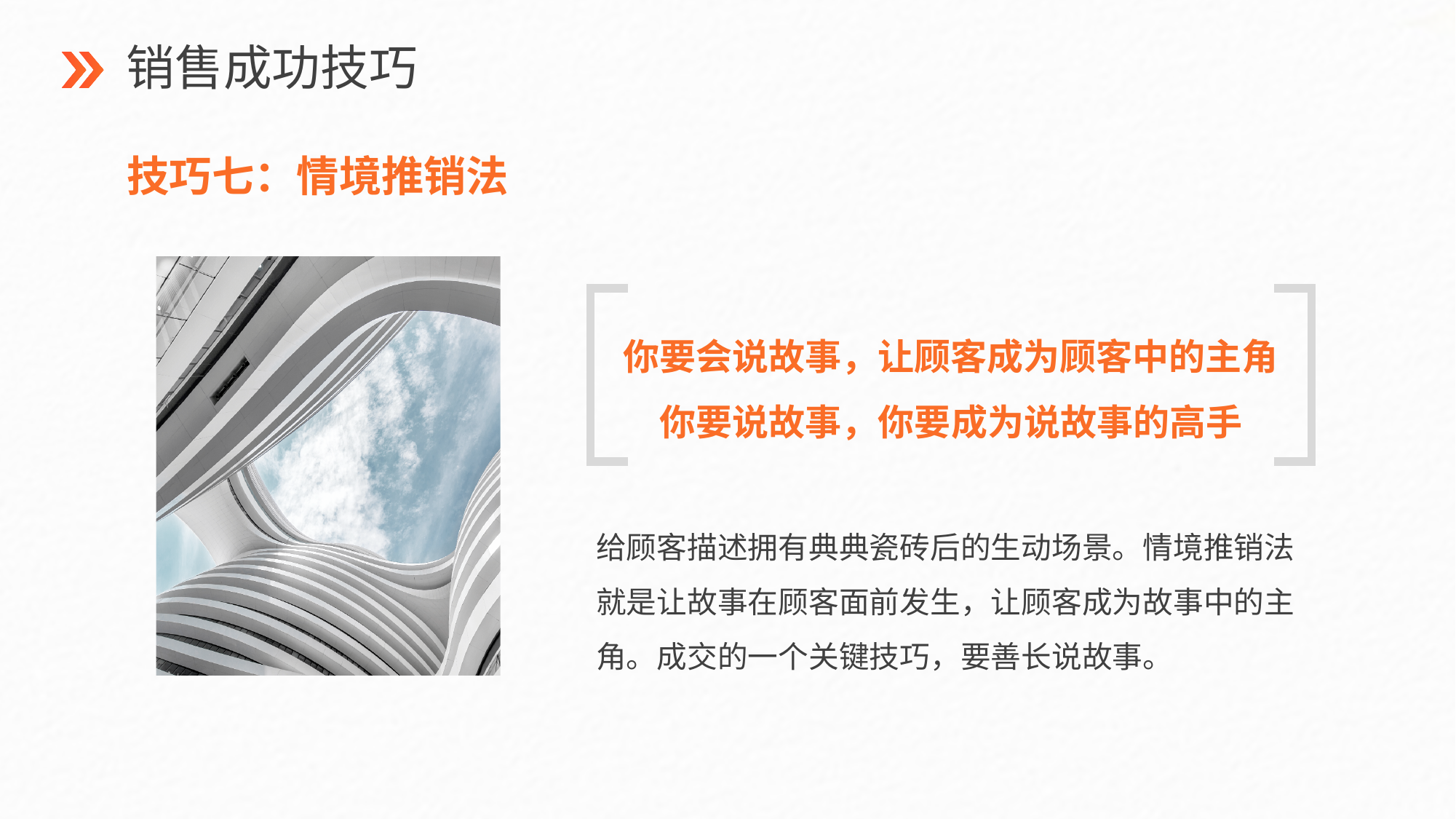

销售成功技巧

技巧七：情境推销法

你要会说故事，让顾客成为顾客中的主角
你要说故事，你要成为说故事的高手
给顾客描述拥有典典瓷砖后的生动场景。情境推销法就是让故事在顾客面前发生，让顾客成为故事中的主角。成交的一个关键技巧，要善长说故事。